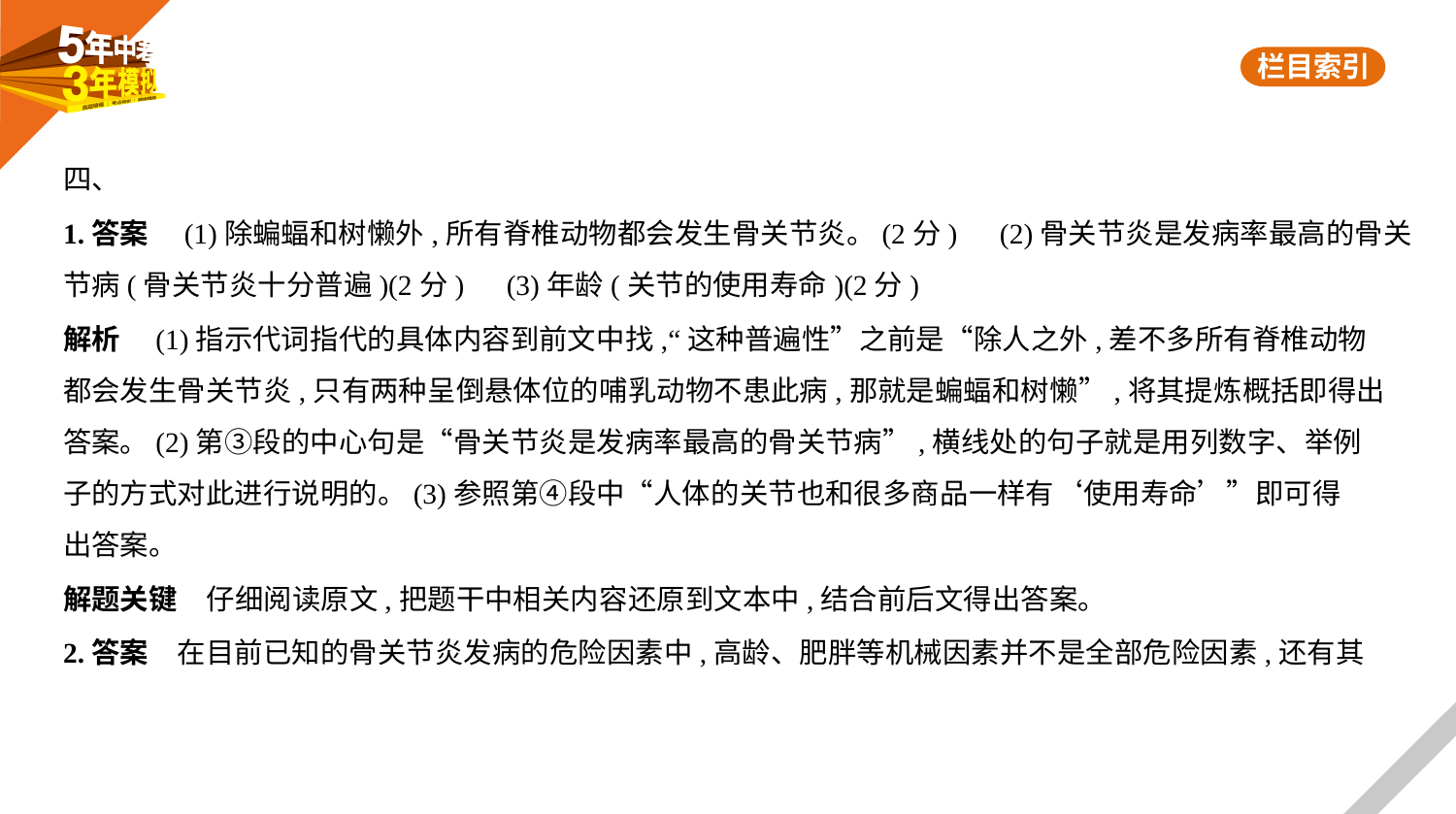

四、
1.答案　(1)除蝙蝠和树懒外,所有脊椎动物都会发生骨关节炎。(2分)　(2)骨关节炎是发病率最高的骨关
节病(骨关节炎十分普遍)(2分)　(3)年龄(关节的使用寿命)(2分)
解析　(1)指示代词指代的具体内容到前文中找,“这种普遍性”之前是“除人之外,差不多所有脊椎动物
都会发生骨关节炎,只有两种呈倒悬体位的哺乳动物不患此病,那就是蝙蝠和树懒”,将其提炼概括即得出
答案。(2)第③段的中心句是“骨关节炎是发病率最高的骨关节病”,横线处的句子就是用列数字、举例
子的方式对此进行说明的。(3)参照第④段中“人体的关节也和很多商品一样有‘使用寿命’”即可得
出答案。
解题关键　仔细阅读原文,把题干中相关内容还原到文本中,结合前后文得出答案。
2.答案　在目前已知的骨关节炎发病的危险因素中,高龄、肥胖等机械因素并不是全部危险因素,还有其